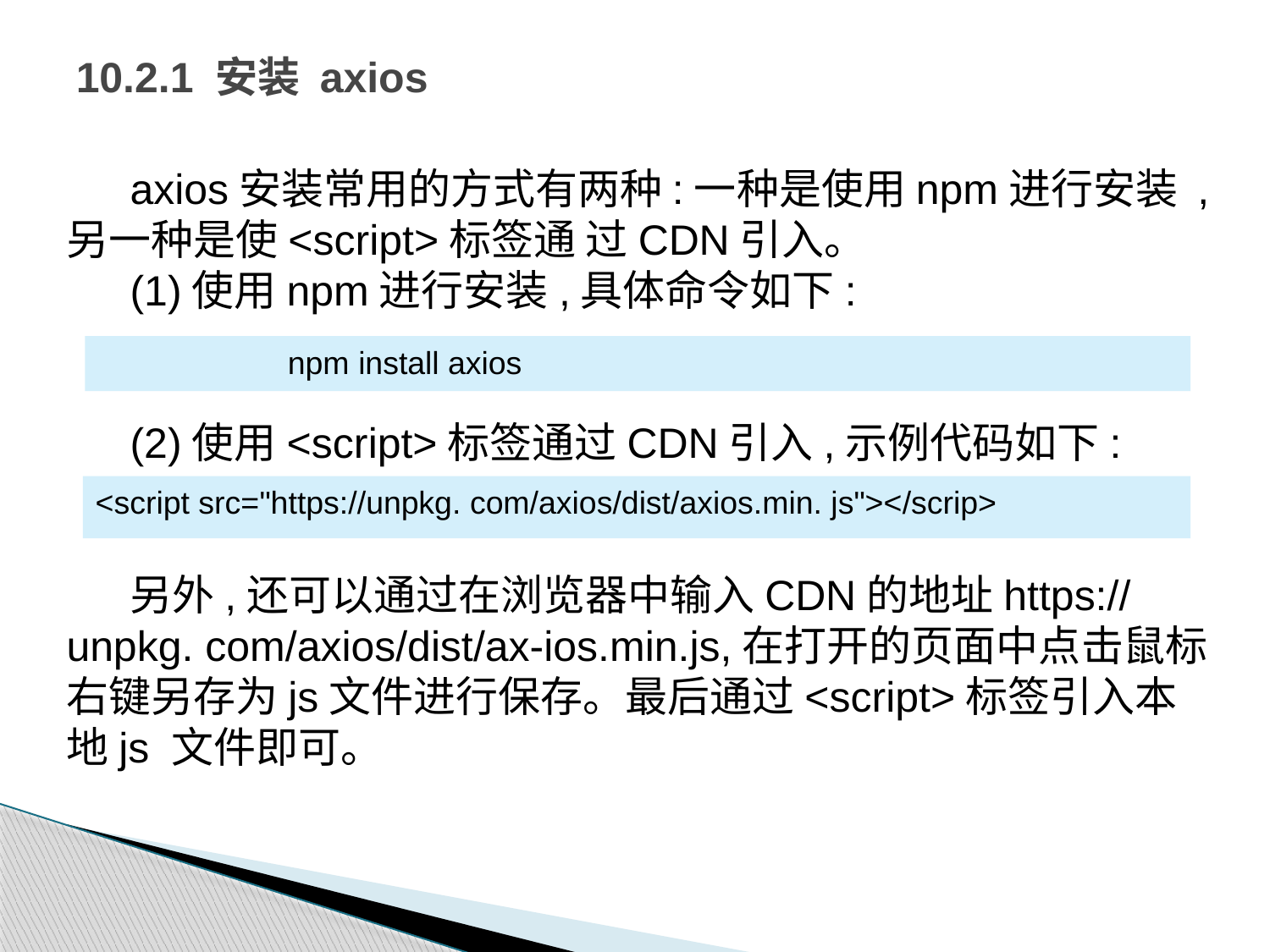

# 10.2.1 安装 axios
axios安装常用的方式有两种:一种是使用npm进行安装 , 另一种是使<script>标签通 过CDN引入。
(1)使用npm进行安装,具体命令如下:

(2)使用<script>标签通过CDN引入,示例代码如下:

另外,还可以通过在浏览器中输入CDN的地址https://unpkg. com/axios/dist/ax-ios.min.js,在打开的页面中点击鼠标右键另存为js文件进行保存。最后通过<script>标签引入本地js 文件即可。

npm install axios
<script src="https://unpkg. com/axios/dist/axios.min. js"></scrip>